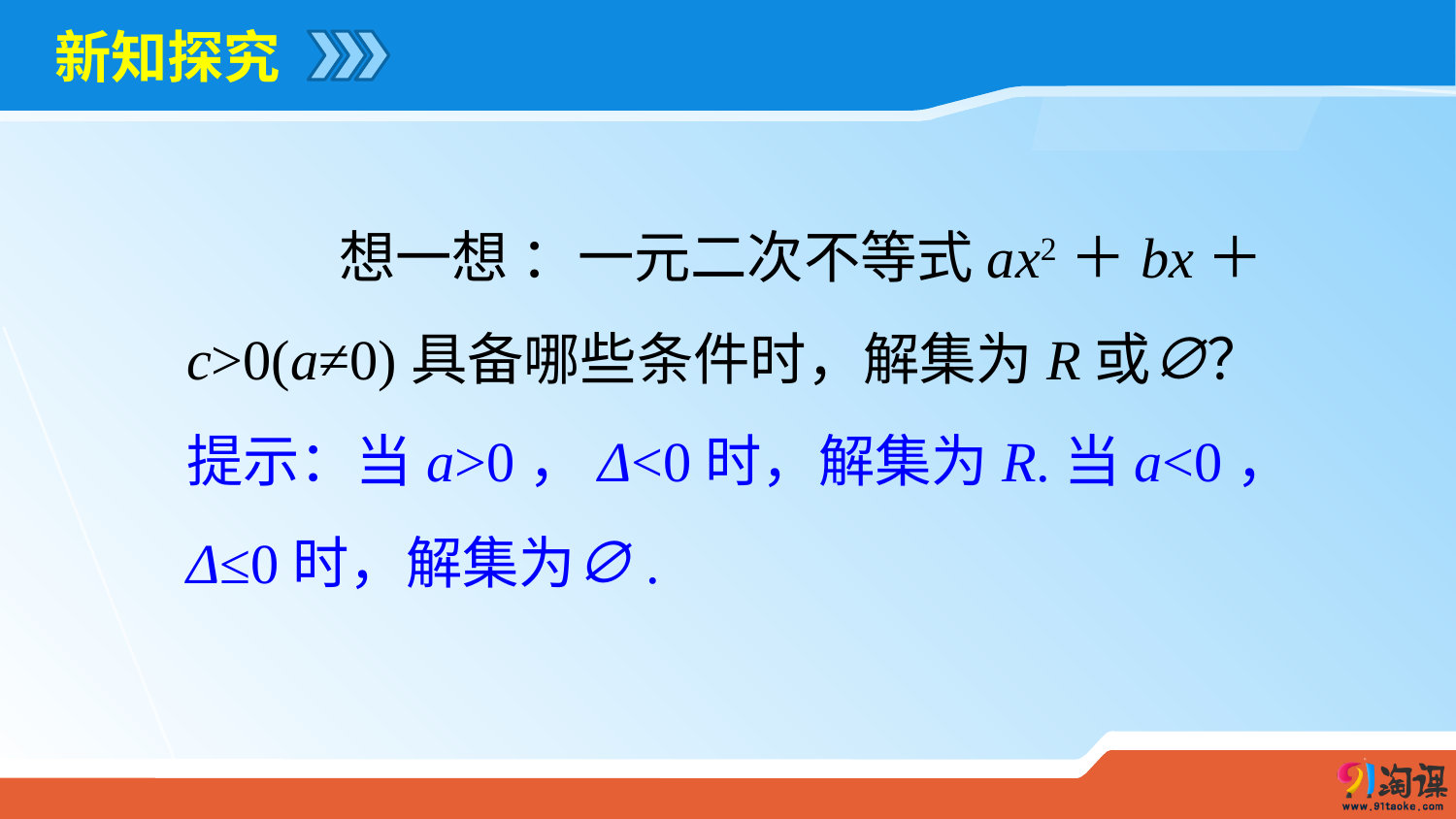

新知探究
           想一想 ：一元二次不等式ax2＋bx＋c>0(a≠0)具备哪些条件时，解集为R或∅？
提示：当a>0，Δ<0时，解集为R.当a<0，Δ≤0时，解集为∅.